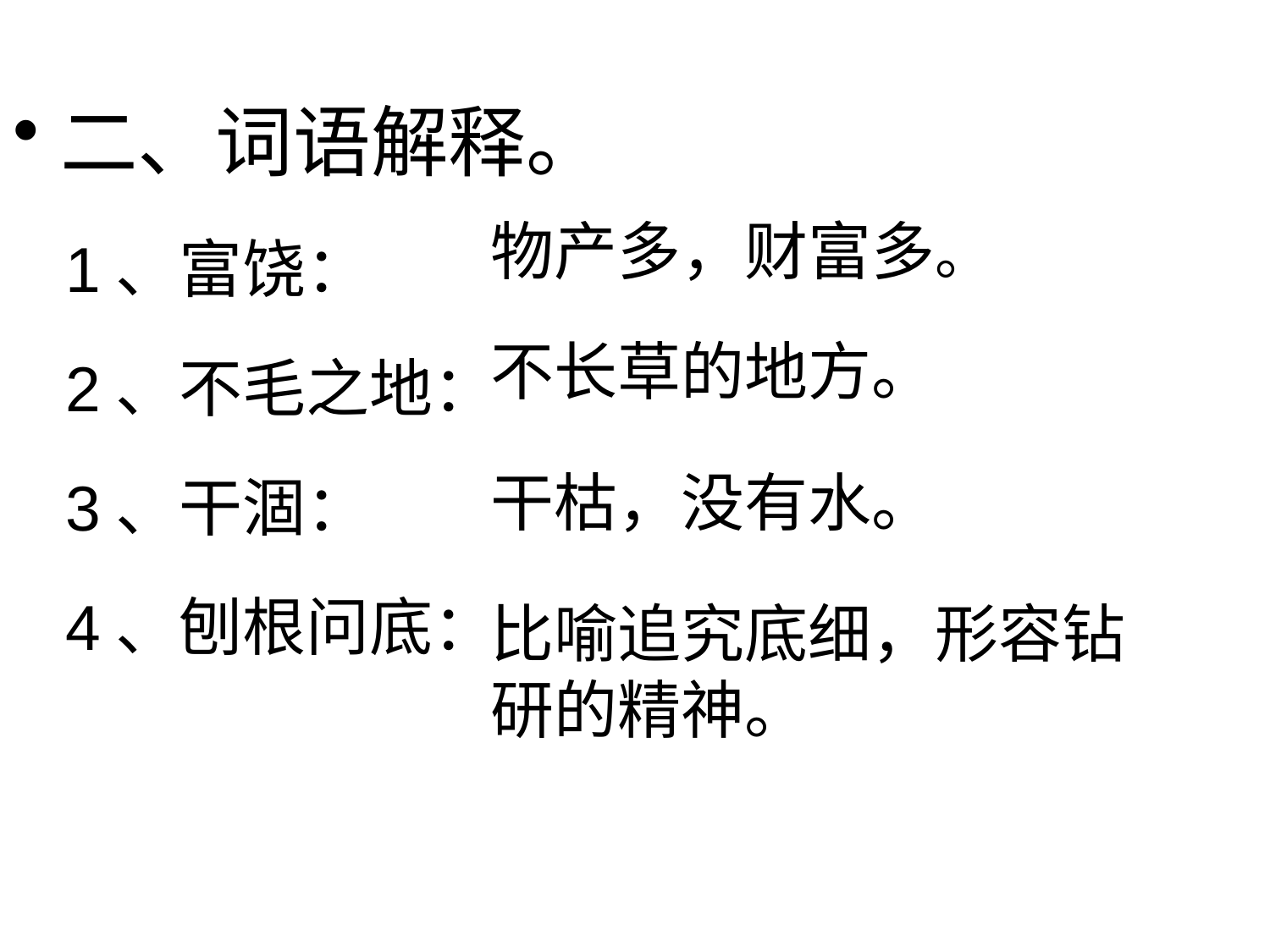

二、词语解释。
   1、富饶：
   2、不毛之地：
   3、干涸：
   4、刨根问底：

物产多，财富多。
不长草的地方。
干枯，没有水。
比喻追究底细，形容钻研的精神。